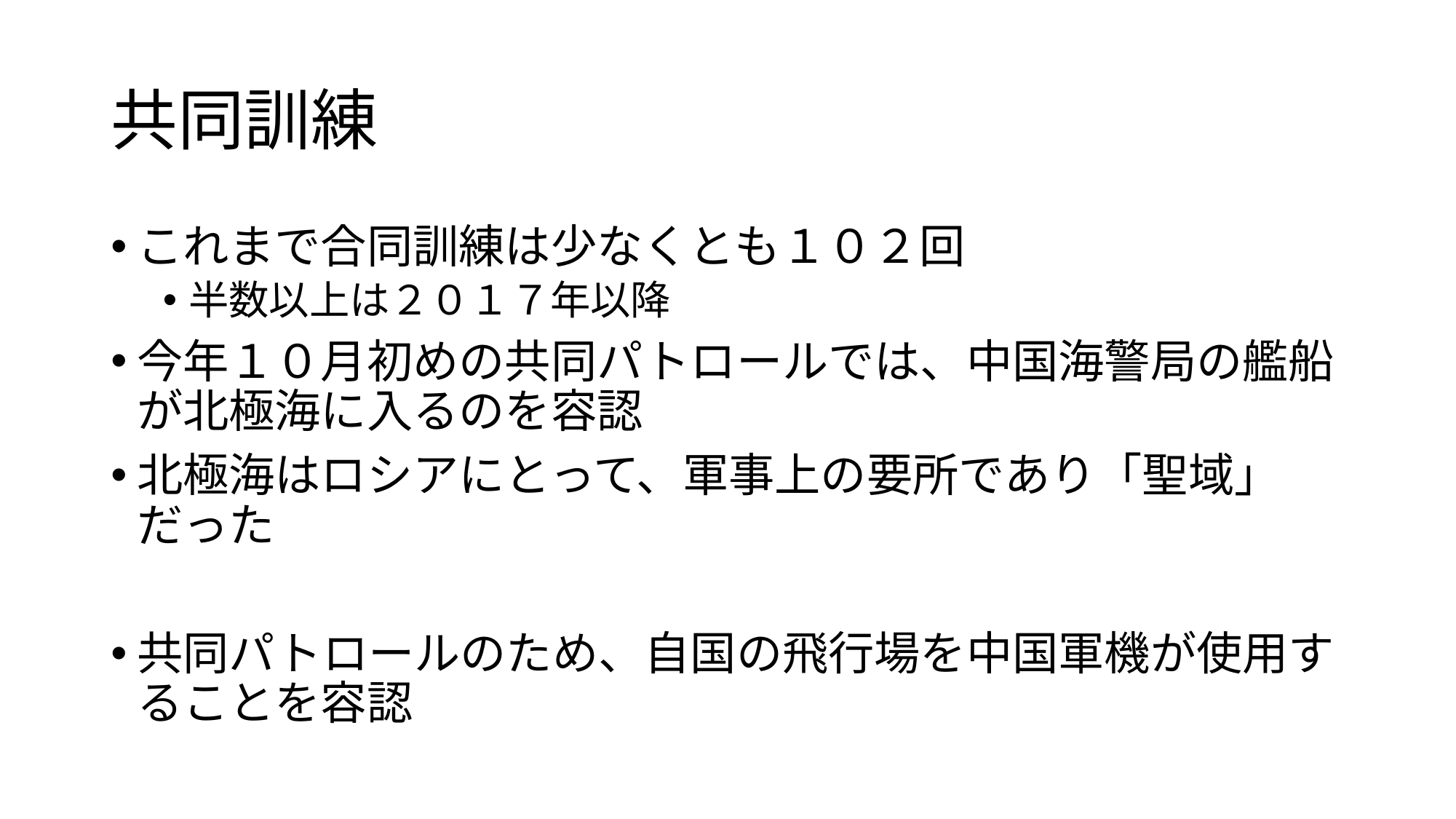

# 共同訓練
これまで合同訓練は少なくとも１０２回
半数以上は２０１７年以降
今年１０月初めの共同パトロールでは、中国海警局の艦船が北極海に入るのを容認
北極海はロシアにとって、軍事上の要所であり「聖域」だった

共同パトロールのため、自国の飛行場を中国軍機が使用することを容認